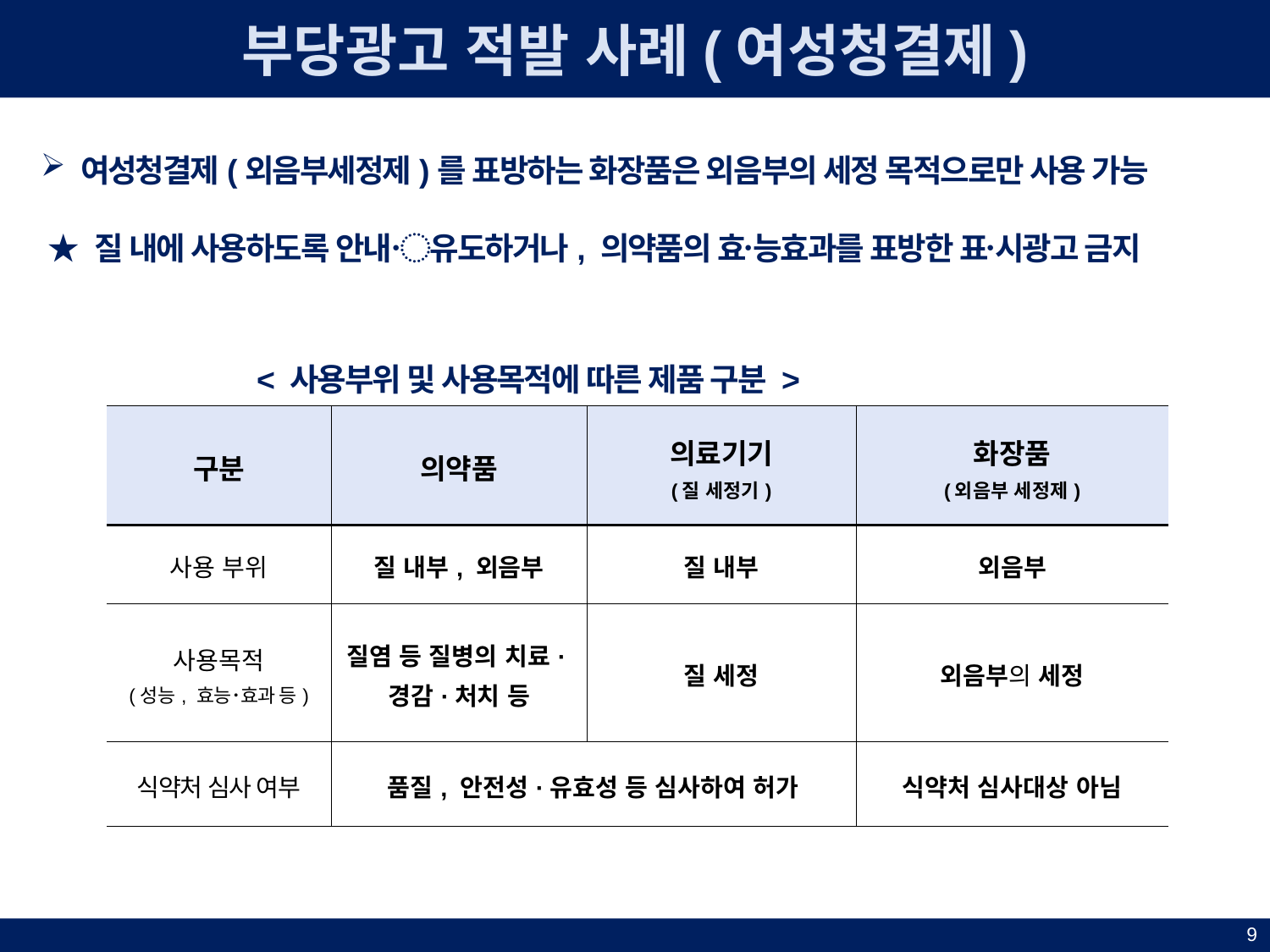

부당광고 적발 사례(여성청결제)
여성청결제(외음부세정제)를 표방하는 화장품은 외음부의 세정 목적으로만 사용 가능
 ★ 질 내에 사용하도록 안내〮유도하거나, 의약품의 효능〮효과를 표방한 표시〮광고 금지

                              < 사용부위 및 사용목적에 따른 제품 구분 >

| 구분 | 의약품 | 의료기기 (질 세정기) | 화장품 (외음부 세정제) |
| --- | --- | --- | --- |
| 사용 부위 | 질 내부, 외음부 | 질 내부 | 외음부 |
| 사용목적 (성능, 효능･효과 등) | 질염 등 질병의 치료·경감·처치 등 | 질 세정 | 외음부의 세정 |
| 식약처 심사 여부 | 품질, 안전성·유효성 등 심사하여 허가 |  | 식약처 심사대상 아님 |

9